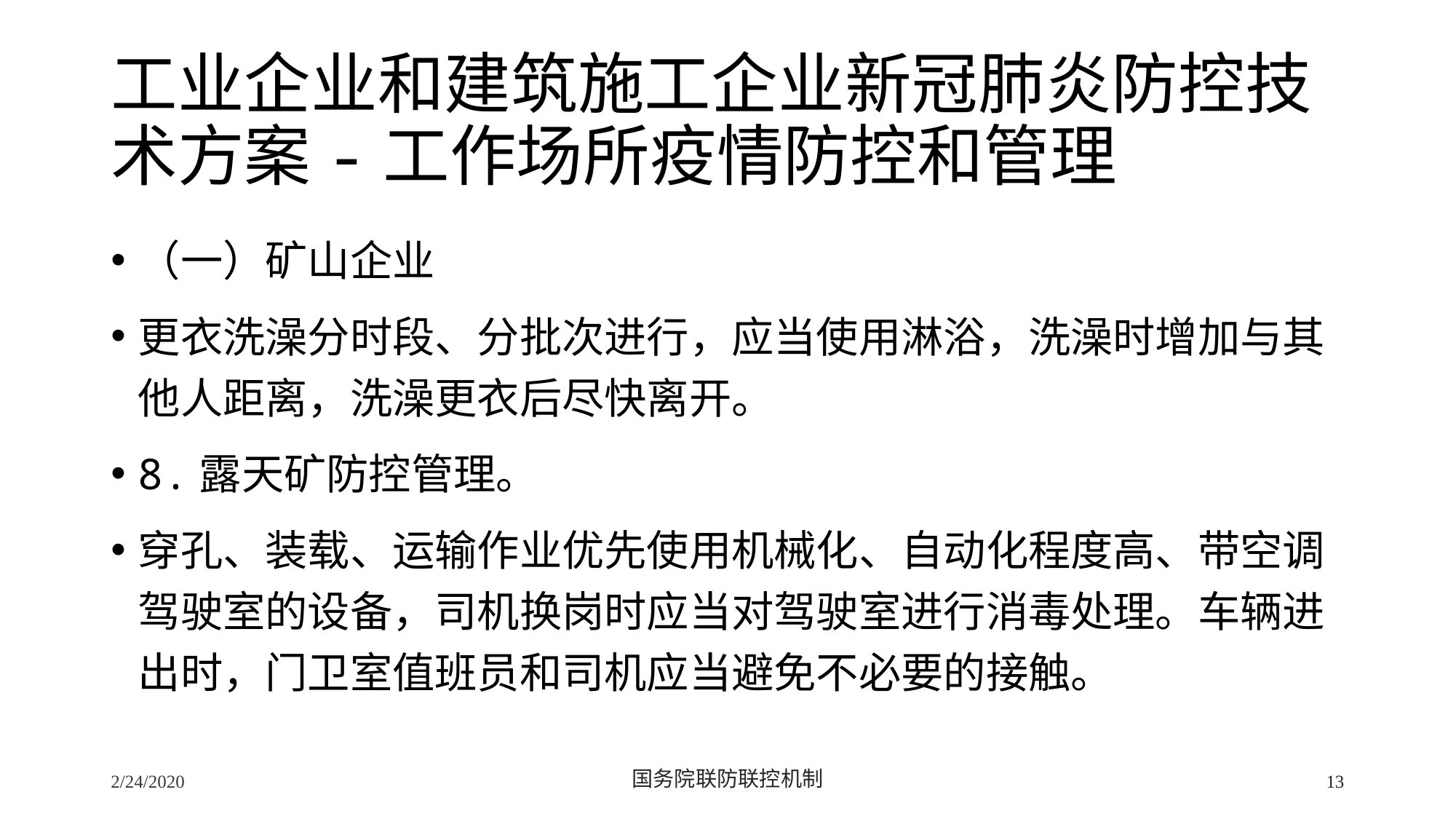

# 工业企业和建筑施工企业新冠肺炎防控技术方案-工作场所疫情防控和管理
（一）矿山企业
更衣洗澡分时段、分批次进行，应当使用淋浴，洗澡时增加与其他人距离，洗澡更衣后尽快离开。
8.露天矿防控管理。
穿孔、装载、运输作业优先使用机械化、自动化程度高、带空调驾驶室的设备，司机换岗时应当对驾驶室进行消毒处理。车辆进出时，门卫室值班员和司机应当避免不必要的接触。

2/24/2020
国务院联防联控机制
13